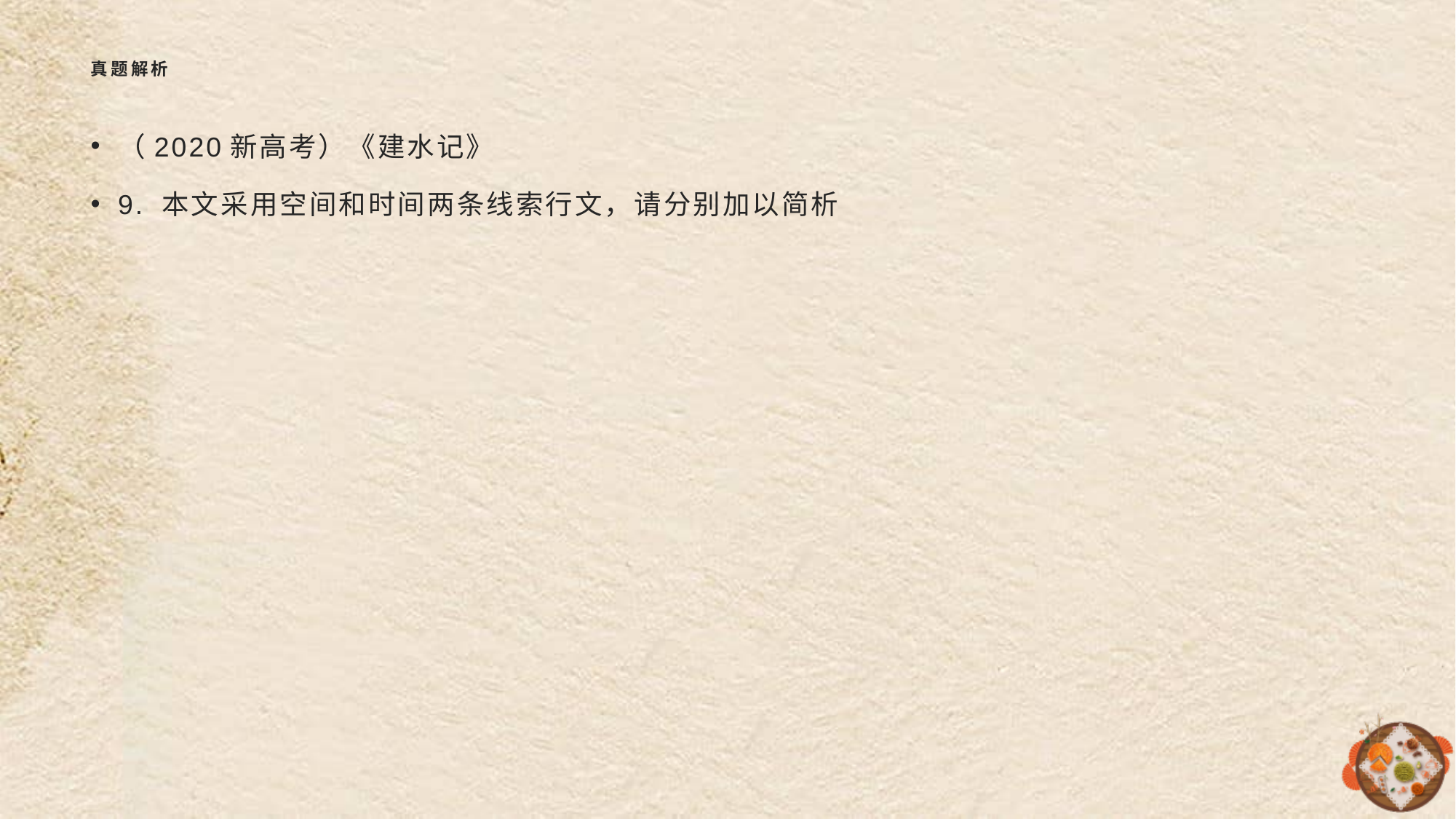

# 真题解析
（2020新高考）《建水记》
9. 本文采用空间和时间两条线索行文，请分别加以简析